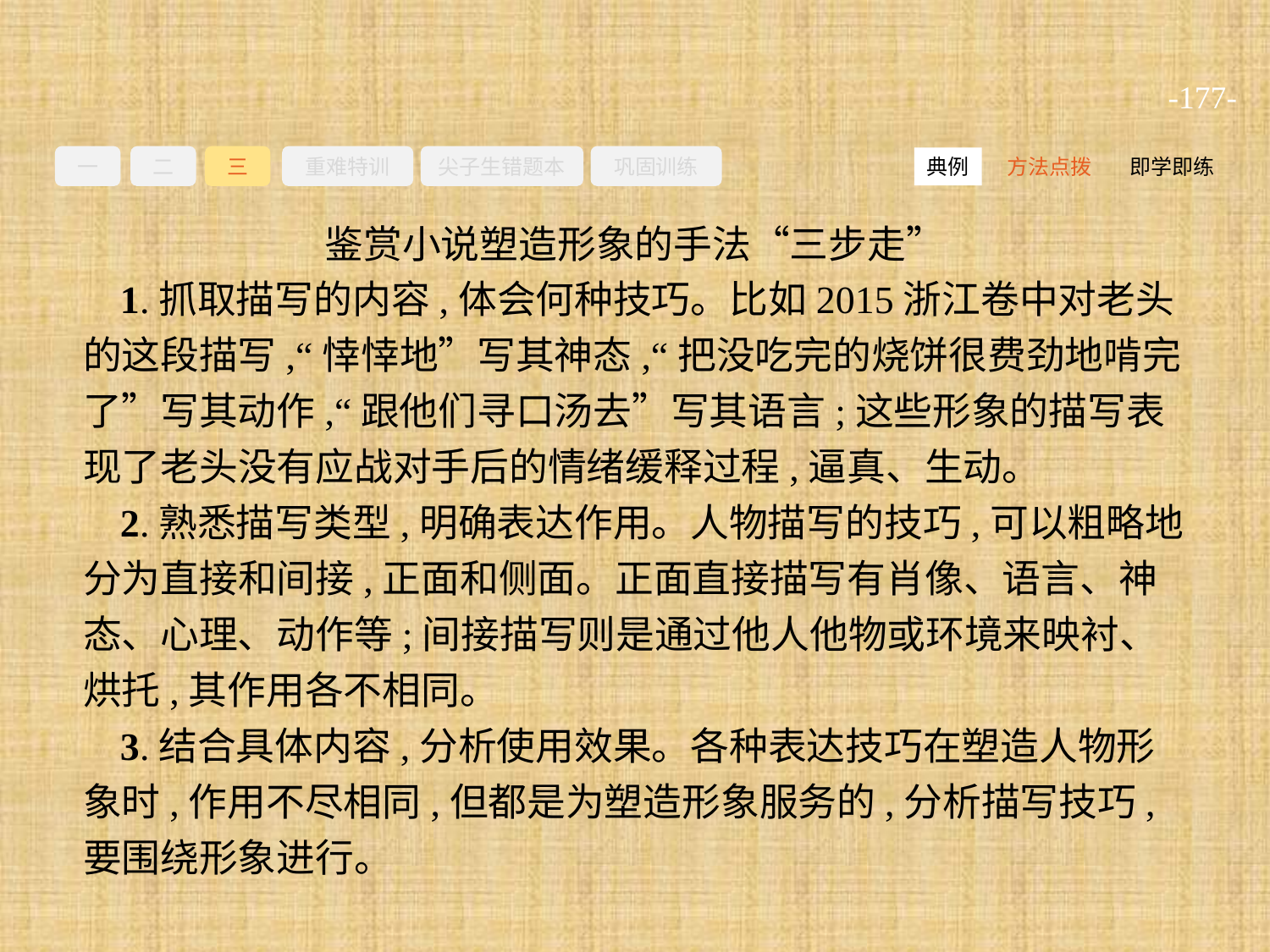

-177-
一
二
三
重难特训
尖子生错题本
巩固训练
方法点拨
即学即练
典例
鉴赏小说塑造形象的手法“三步走”
1.抓取描写的内容,体会何种技巧。比如2015浙江卷中对老头的这段描写,“悻悻地”写其神态,“把没吃完的烧饼很费劲地啃完了”写其动作,“跟他们寻口汤去”写其语言;这些形象的描写表现了老头没有应战对手后的情绪缓释过程,逼真、生动。
2.熟悉描写类型,明确表达作用。人物描写的技巧,可以粗略地分为直接和间接,正面和侧面。正面直接描写有肖像、语言、神态、心理、动作等;间接描写则是通过他人他物或环境来映衬、烘托,其作用各不相同。
3.结合具体内容,分析使用效果。各种表达技巧在塑造人物形象时,作用不尽相同,但都是为塑造形象服务的,分析描写技巧,要围绕形象进行。